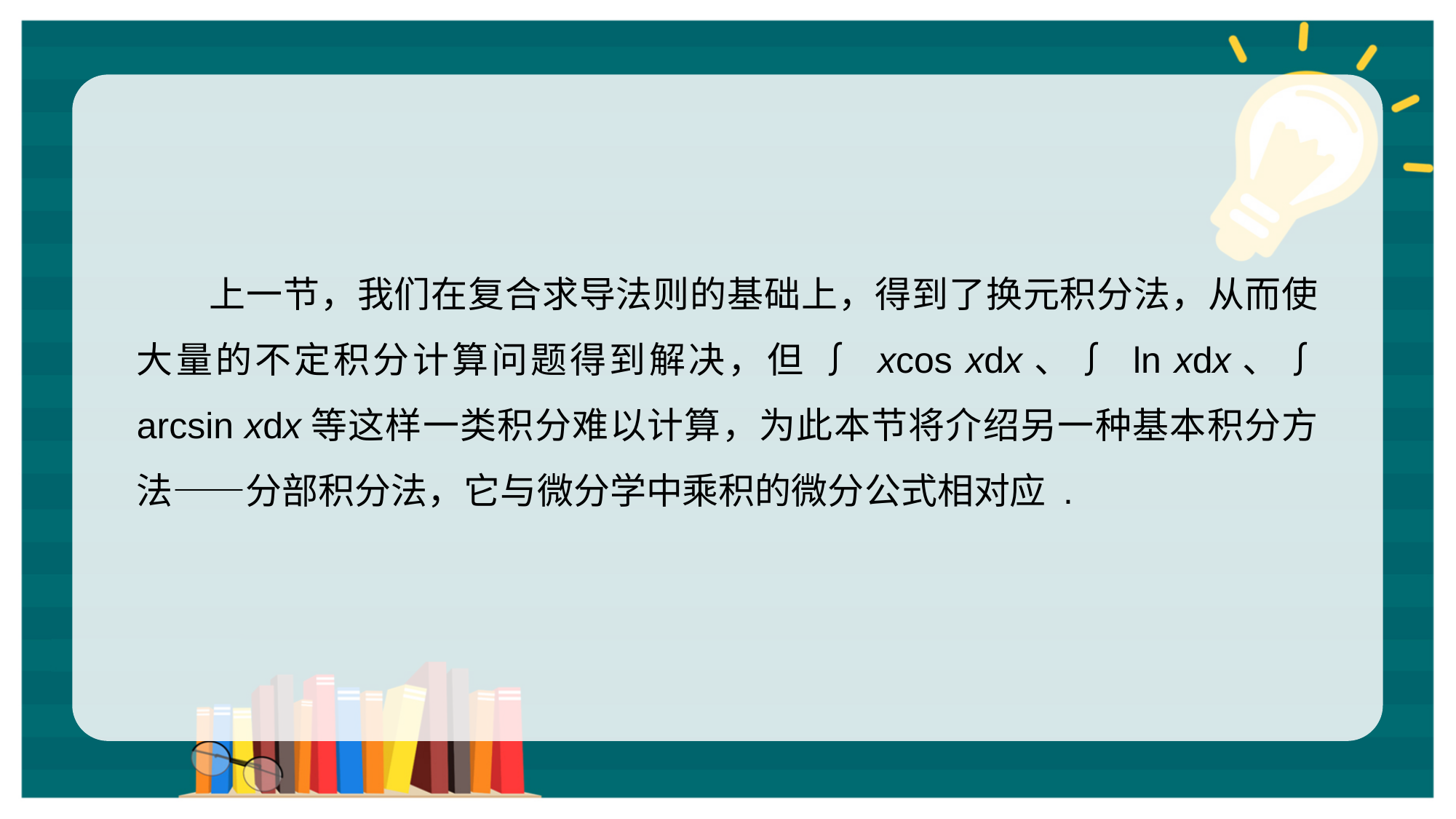

上一节，我们在复合求导法则的基础上，得到了换元积分法，从而使大量的不定积分计算问题得到解决，但 ∫ xcos xdx、∫ ln xdx、∫ arcsin xdx等这样一类积分难以计算，为此本节将介绍另一种基本积分方法——分部积分法，它与微分学中乘积的微分公式相对应 .